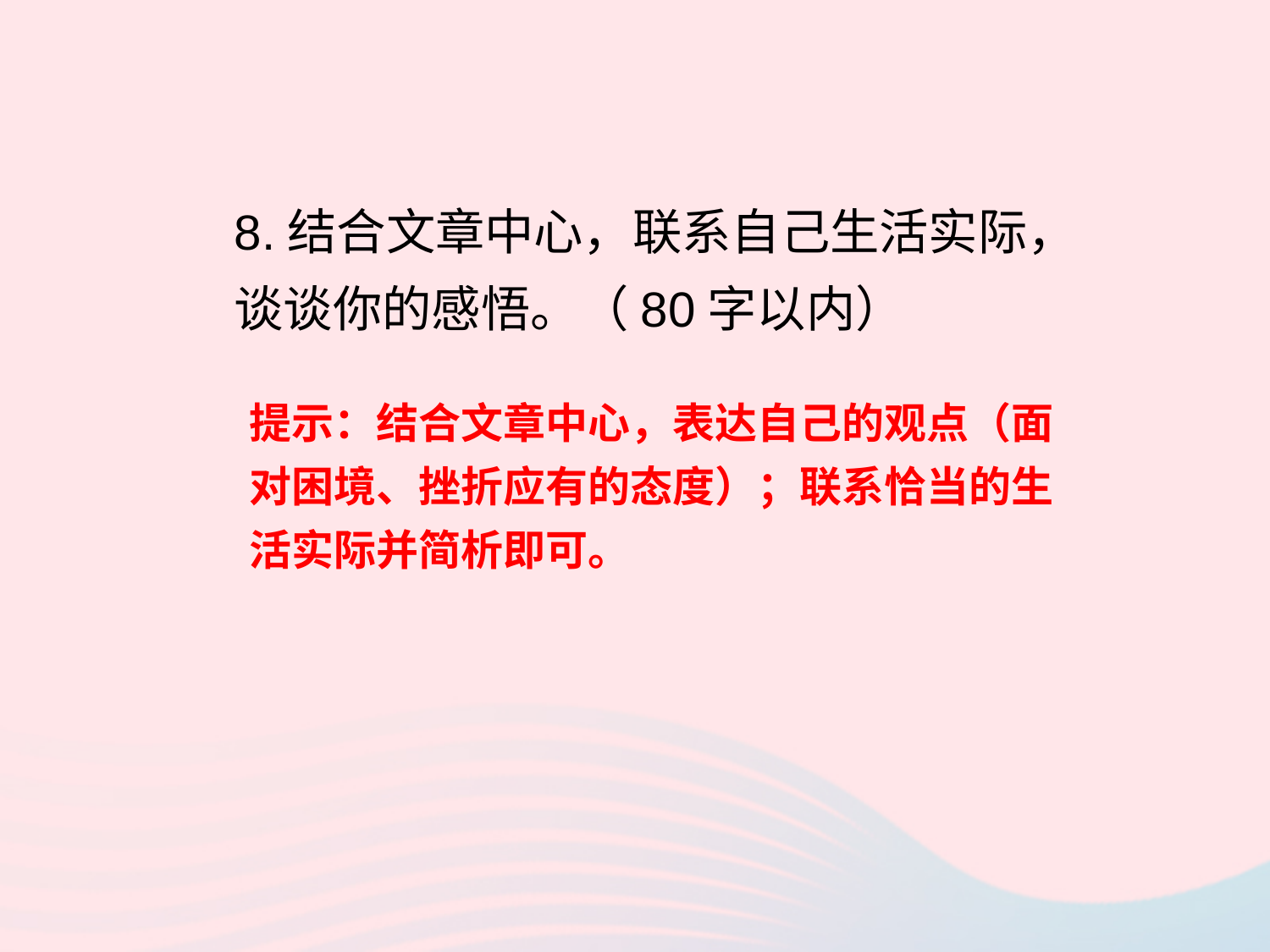

8.结合文章中心，联系自己生活实际，谈谈你的感悟。（80字以内）
提示：结合文章中心，表达自己的观点（面对困境、挫折应有的态度）；联系恰当的生活实际并简析即可。